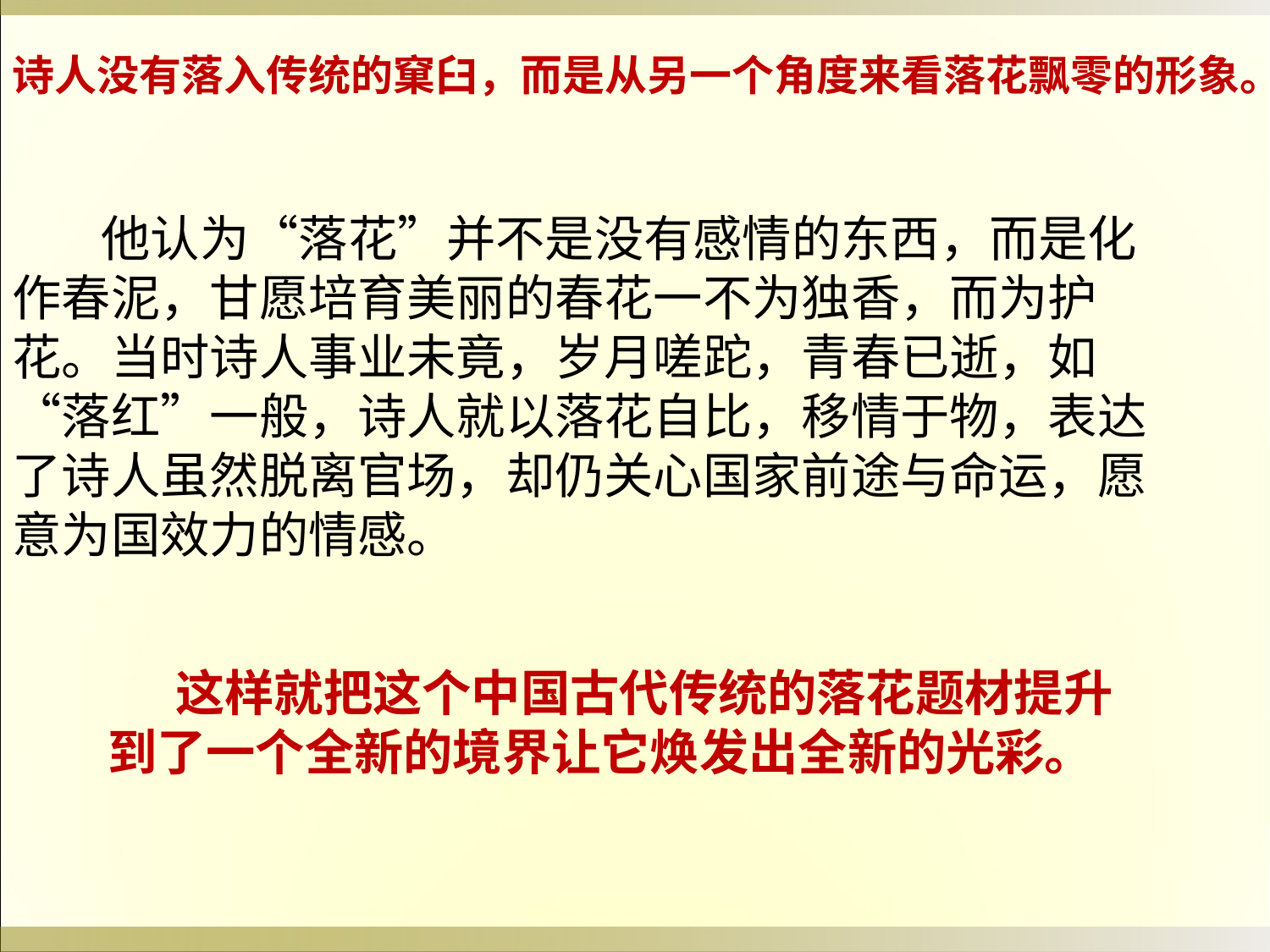

诗人没有落入传统的窠臼，而是从另一个角度来看落花飘零的形象。
       他认为“落花”并不是没有感情的东西，而是化作春泥，甘愿培育美丽的春花一不为独香，而为护花。当时诗人事业未竟，岁月嗟跎，青春已逝，如“落红”一般，诗人就以落花自比，移情于物，表达了诗人虽然脱离官场，却仍关心国家前途与命运，愿意为国效力的情感。
     这样就把这个中国古代传统的落花题材提升到了一个全新的境界让它焕发出全新的光彩。